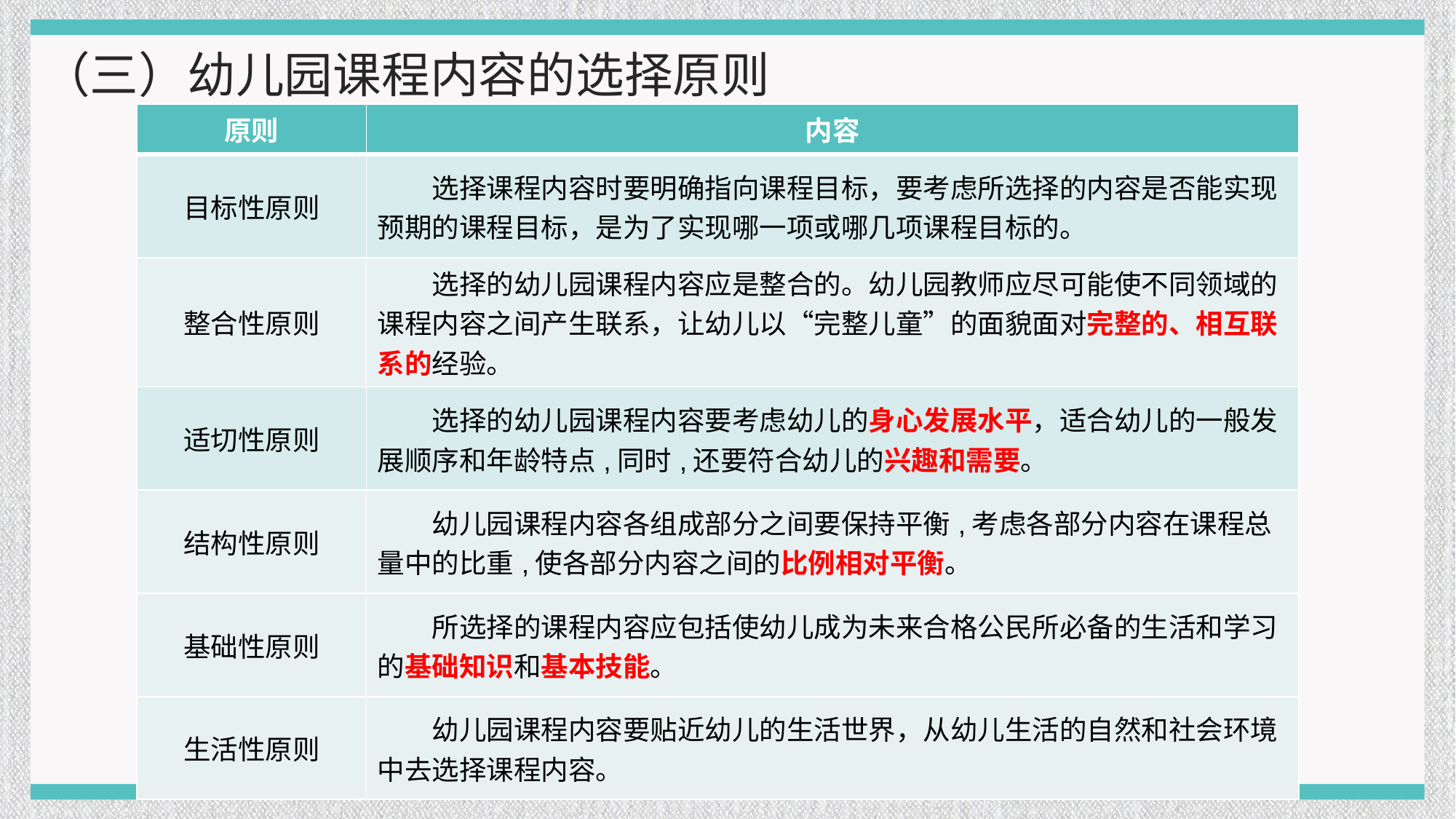

（三）幼儿园课程内容的选择原则
| 原则 | 内容 |
| --- | --- |
| 目标性原则 | 选择课程内容时要明确指向课程目标，要考虑所选择的内容是否能实现预期的课程目标，是为了实现哪一项或哪几项课程目标的。 |
| 整合性原则 | 选择的幼儿园课程内容应是整合的。幼儿园教师应尽可能使不同领域的课程内容之间产生联系，让幼儿以“完整儿童”的面貌面对完整的、相互联系的经验。 |
| 适切性原则 | 选择的幼儿园课程内容要考虑幼儿的身心发展水平，适合幼儿的一般发展顺序和年龄特点,同时,还要符合幼儿的兴趣和需要。 |
| 结构性原则 | 幼儿园课程内容各组成部分之间要保持平衡,考虑各部分内容在课程总量中的比重,使各部分内容之间的比例相对平衡。 |
| 基础性原则 | 所选择的课程内容应包括使幼儿成为未来合格公民所必备的生活和学习的基础知识和基本技能。 |
| 生活性原则 | 幼儿园课程内容要贴近幼儿的生活世界，从幼儿生活的自然和社会环境中去选择课程内容。 |